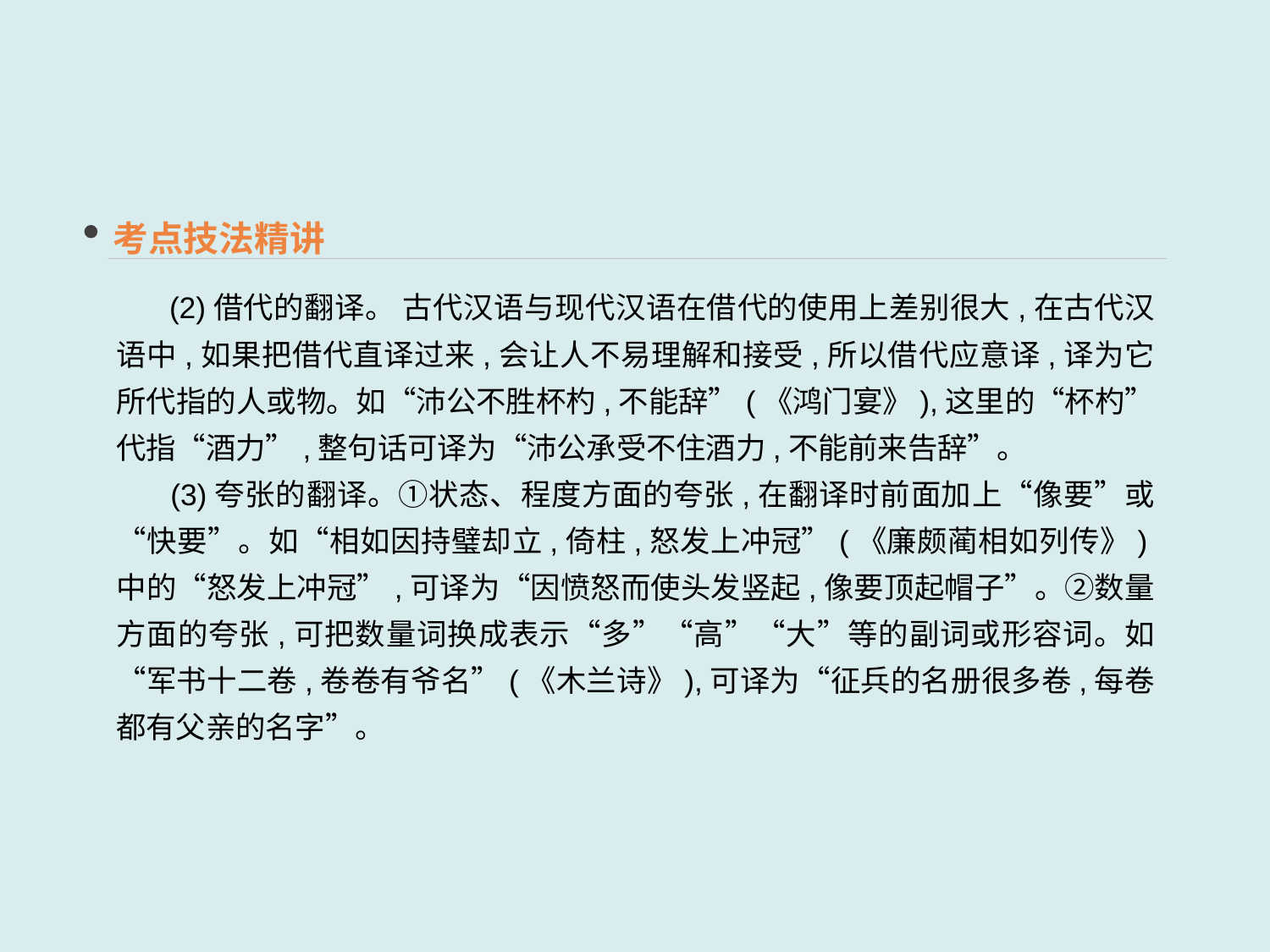

考点技法精讲

      (2)借代的翻译。 古代汉语与现代汉语在借代的使用上差别很大,在古代汉语中,如果把借代直译过来,会让人不易理解和接受,所以借代应意译,译为它所代指的人或物。如“沛公不胜杯杓,不能辞”(《鸿门宴》),这里的“杯杓”代指“酒力”,整句话可译为“沛公承受不住酒力,不能前来告辞”。
      (3)夸张的翻译。①状态、程度方面的夸张,在翻译时前面加上“像要”或“快要”。如“相如因持璧却立,倚柱,怒发上冲冠”(《廉颇蔺相如列传》)中的“怒发上冲冠”,可译为“因愤怒而使头发竖起,像要顶起帽子”。②数量方面的夸张,可把数量词换成表示“多”“高”“大”等的副词或形容词。如“军书十二卷,卷卷有爷名”(《木兰诗》),可译为“征兵的名册很多卷,每卷都有父亲的名字”。